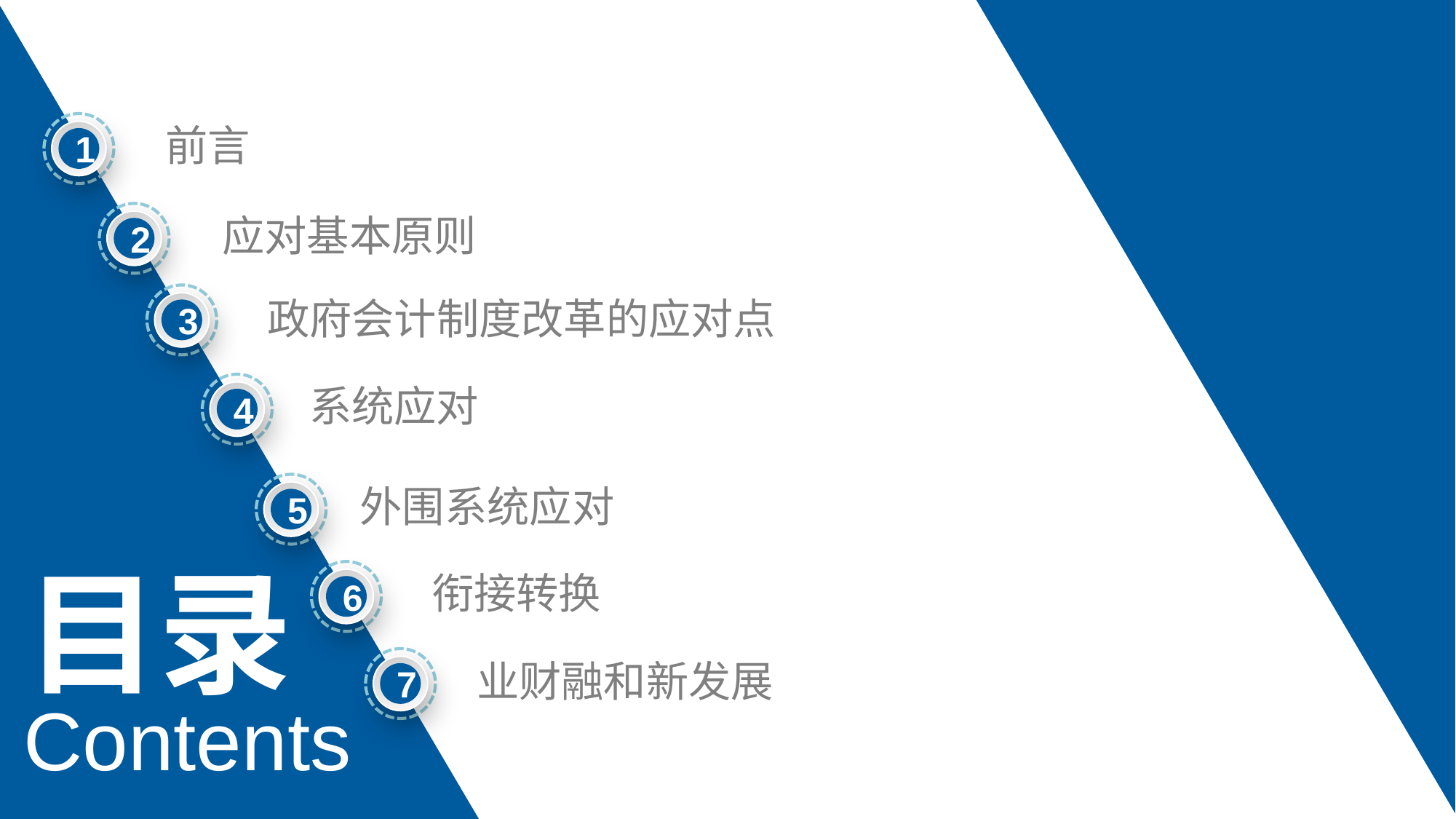

前言

1

2
应对基本原则

3
政府会计制度改革的应对点

4
系统应对

5
外围系统应对
目录
衔接转换

6

7
业财融和新发展
Contents